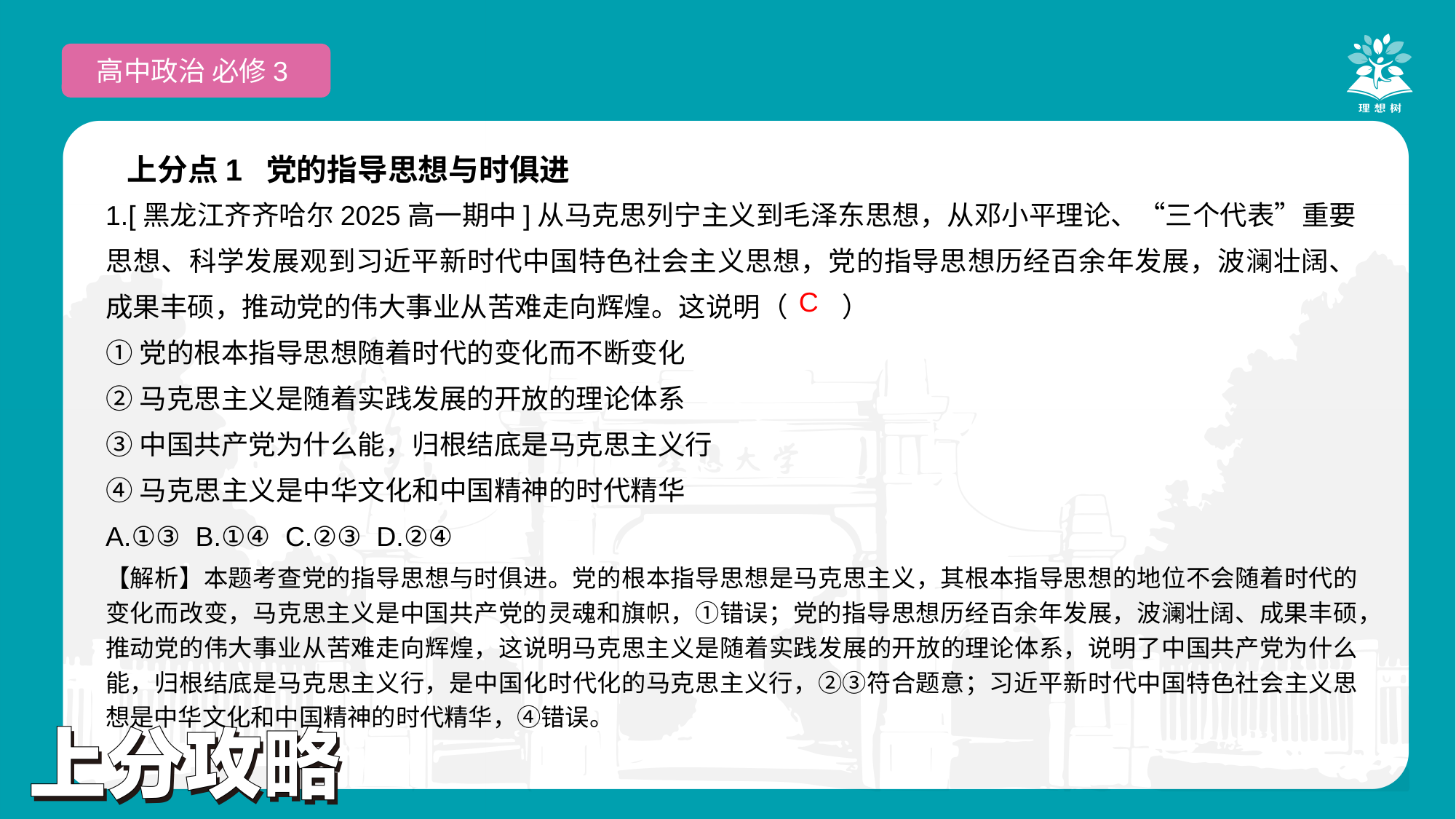

高中政治 必修3
上分点1  党的指导思想与时俱进
1.[黑龙江齐齐哈尔2025高一期中]从马克思列宁主义到毛泽东思想，从邓小平理论、“三个代表”重要思想、科学发展观到习近平新时代中国特色社会主义思想，党的指导思想历经百余年发展，波澜壮阔、成果丰硕，推动党的伟大事业从苦难走向辉煌。这说明（　　）
①党的根本指导思想随着时代的变化而不断变化
②马克思主义是随着实践发展的开放的理论体系
③中国共产党为什么能，归根结底是马克思主义行
④马克思主义是中华文化和中国精神的时代精华
A.①③  B.①④  C.②③  D.②④
 C
【解析】本题考查党的指导思想与时俱进。党的根本指导思想是马克思主义，其根本指导思想的地位不会随着时代的变化而改变，马克思主义是中国共产党的灵魂和旗帜，①错误；党的指导思想历经百余年发展，波澜壮阔、成果丰硕，推动党的伟大事业从苦难走向辉煌，这说明马克思主义是随着实践发展的开放的理论体系，说明了中国共产党为什么能，归根结底是马克思主义行，是中国化时代化的马克思主义行，②③符合题意；习近平新时代中国特色社会主义思想是中华文化和中国精神的时代精华，④错误。